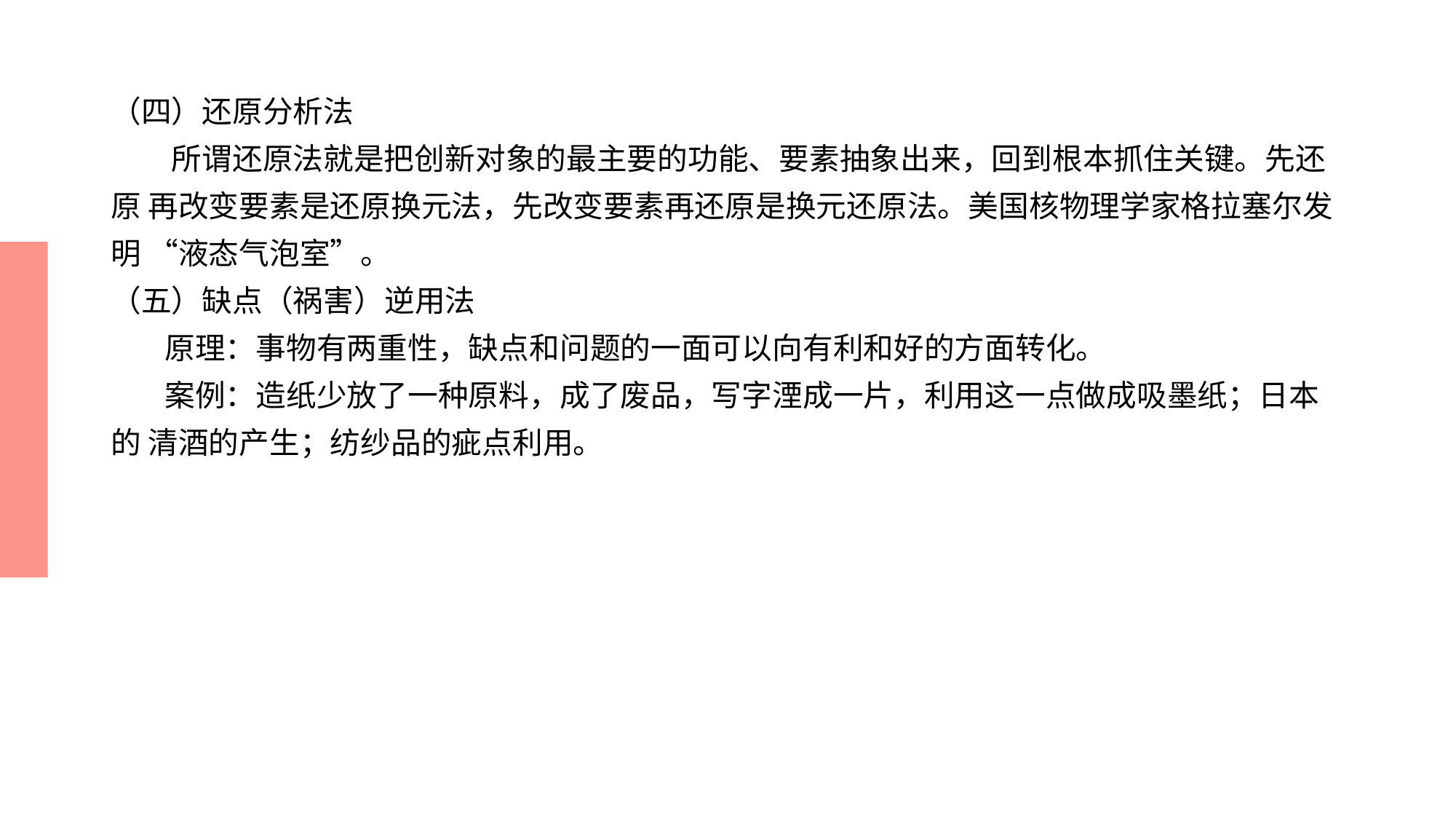

# （四）还原分析法 所谓还原法就是把创新对象的最主要的功能、要素抽象出来，回到根本抓住关键。先还原 再改变要素是还原换元法，先改变要素再还原是换元还原法。美国核物理学家格拉塞尔发明 “液态气泡室”。 （五）缺点（祸害）逆用法 原理：事物有两重性，缺点和问题的一面可以向有利和好的方面转化。 案例：造纸少放了一种原料，成了废品，写字湮成一片，利用这一点做成吸墨纸；日本的 清酒的产生；纺纱品的疵点利用。